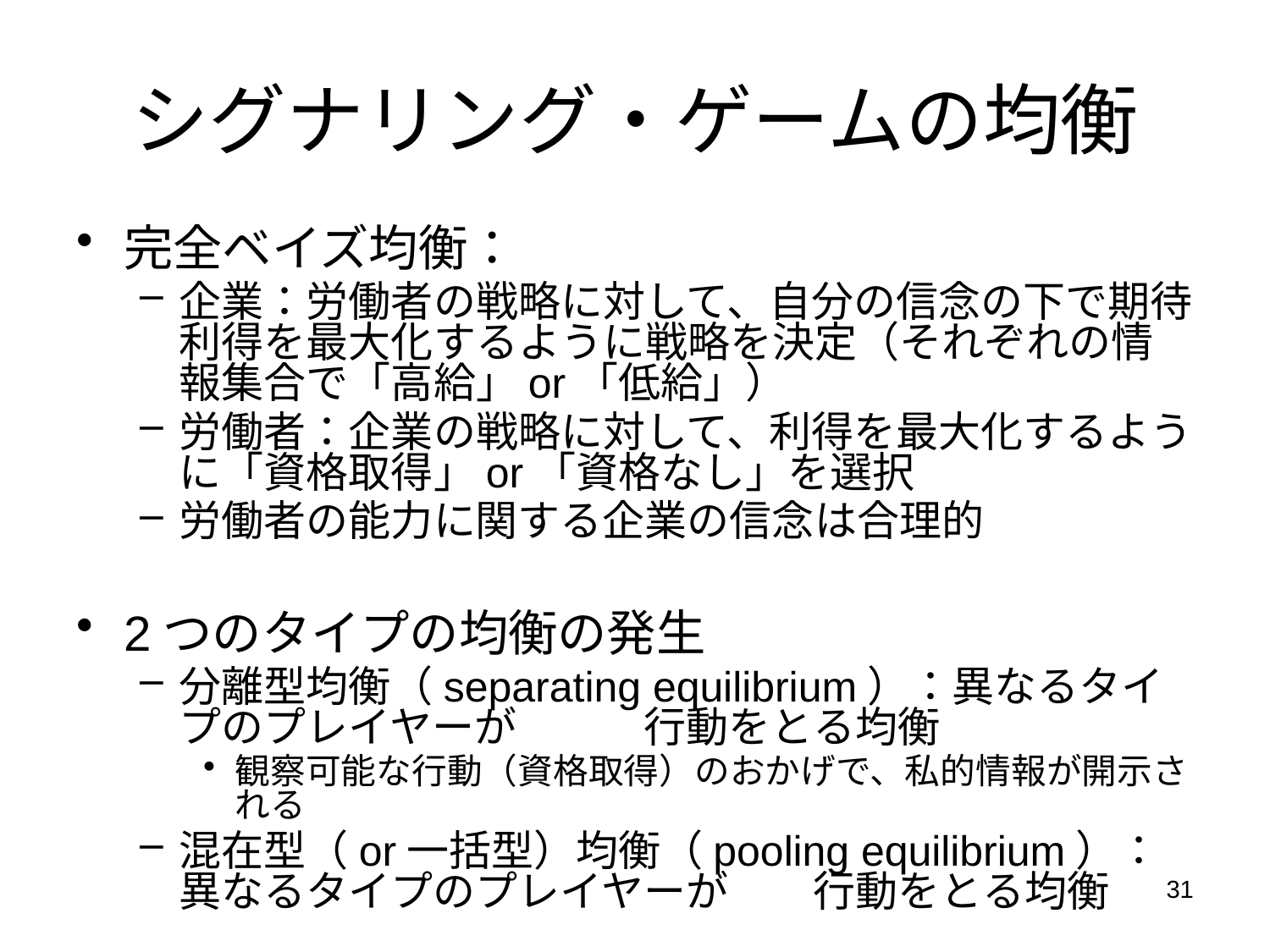

# シグナリング・ゲームの均衡
完全ベイズ均衡：
企業：労働者の戦略に対して、自分の信念の下で期待利得を最大化するように戦略を決定（それぞれの情報集合で「高給」or「低給」）
労働者：企業の戦略に対して、利得を最大化するように「資格取得」or「資格なし」を選択
労働者の能力に関する企業の信念は合理的

2つのタイプの均衡の発生
分離型均衡（separating equilibrium）：異なるタイプのプレイヤーが異なる行動をとる均衡
観察可能な行動（資格取得）のおかげで、私的情報が開示される
混在型（or一括型）均衡（pooling equilibrium）：異なるタイプのプレイヤーが同じ行動をとる均衡
31